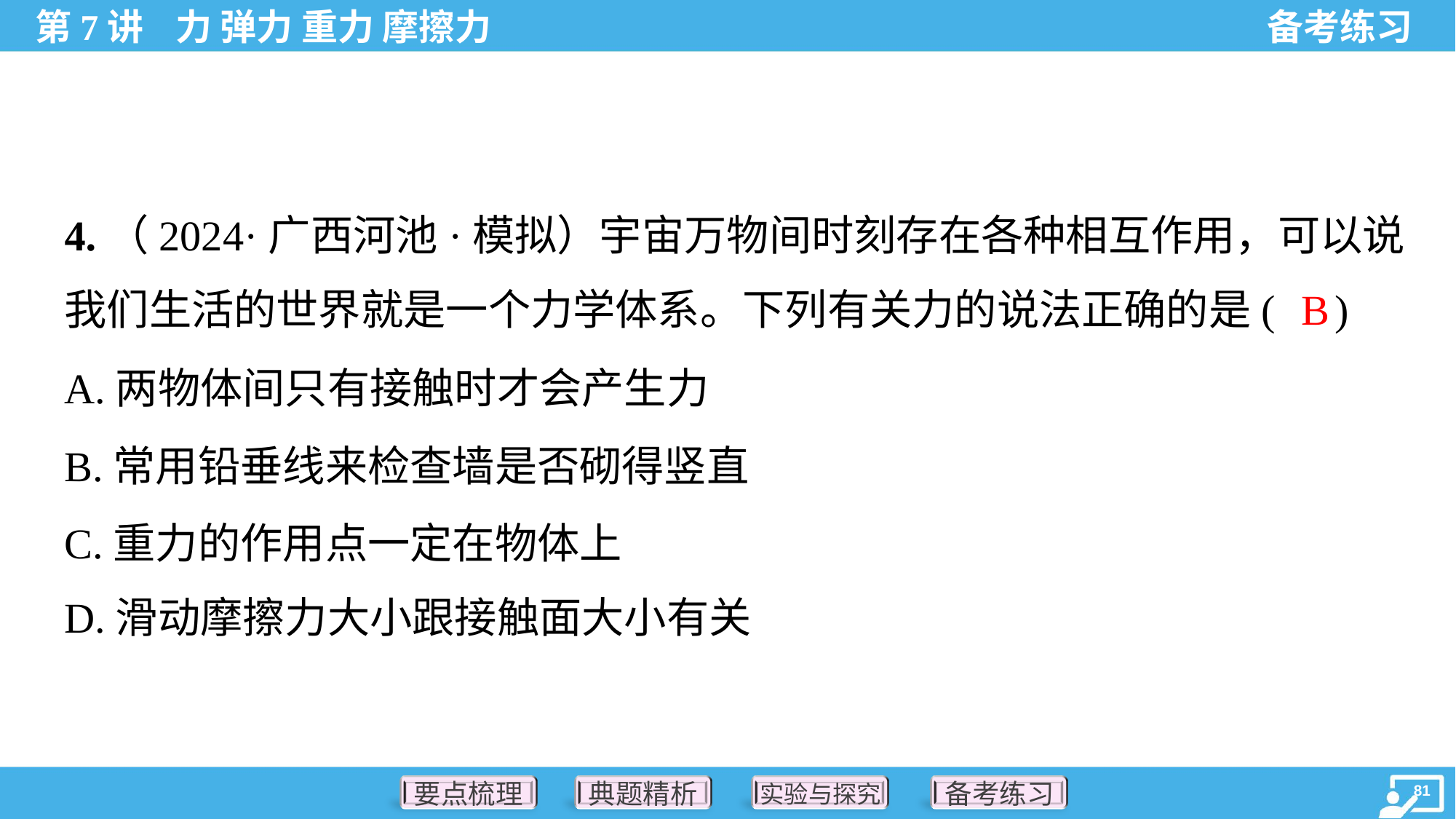

4.（2024·广西河池·模拟）宇宙万物间时刻存在各种相互作用，可以说
我们生活的世界就是一个力学体系。下列有关力的说法正确的是(     )
B
A.两物体间只有接触时才会产生力
B.常用铅垂线来检查墙是否砌得竖直
C.重力的作用点一定在物体上
D.滑动摩擦力大小跟接触面大小有关